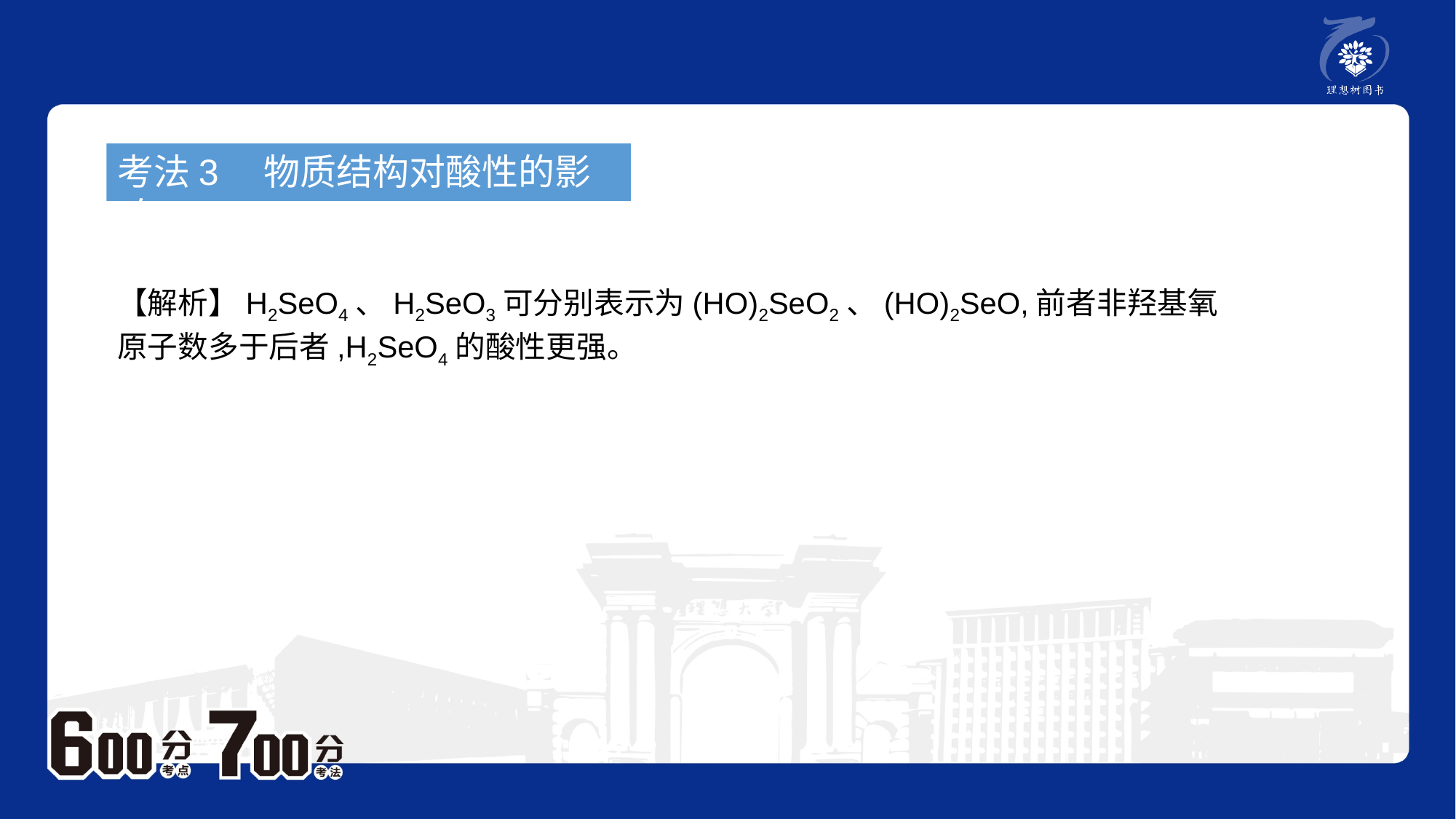

考法3　物质结构对酸性的影响
【解析】H2SeO4、H2SeO3可分别表示为(HO)2SeO2、(HO)2SeO,前者非羟基氧原子数多于后者,H2SeO4的酸性更强。